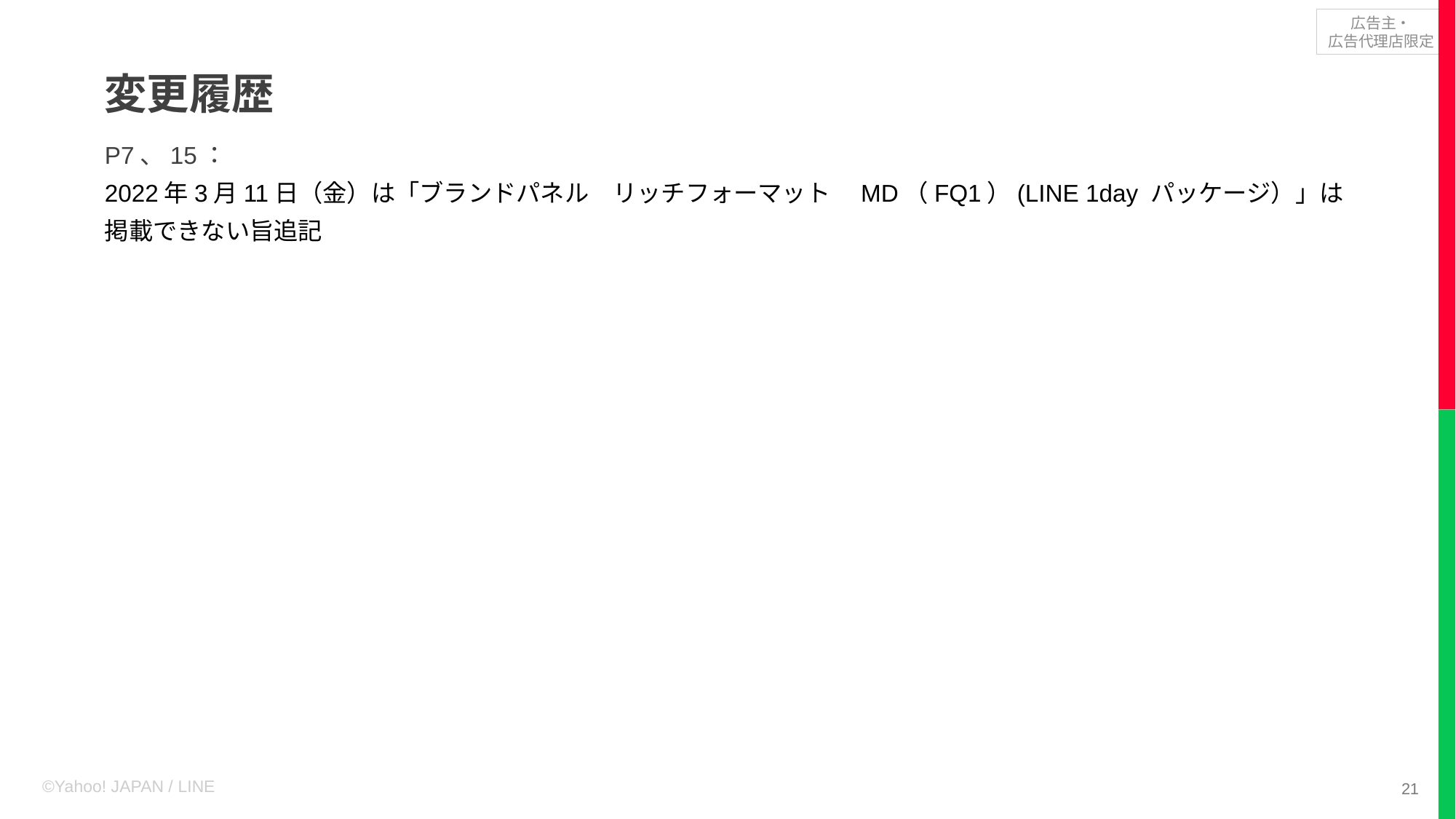

# 変更履歴
P7、15：
2022年3月11日（金）は「ブランドパネル　リッチフォーマット　MD（FQ1）(LINE 1day パッケージ）」は掲載できない旨追記